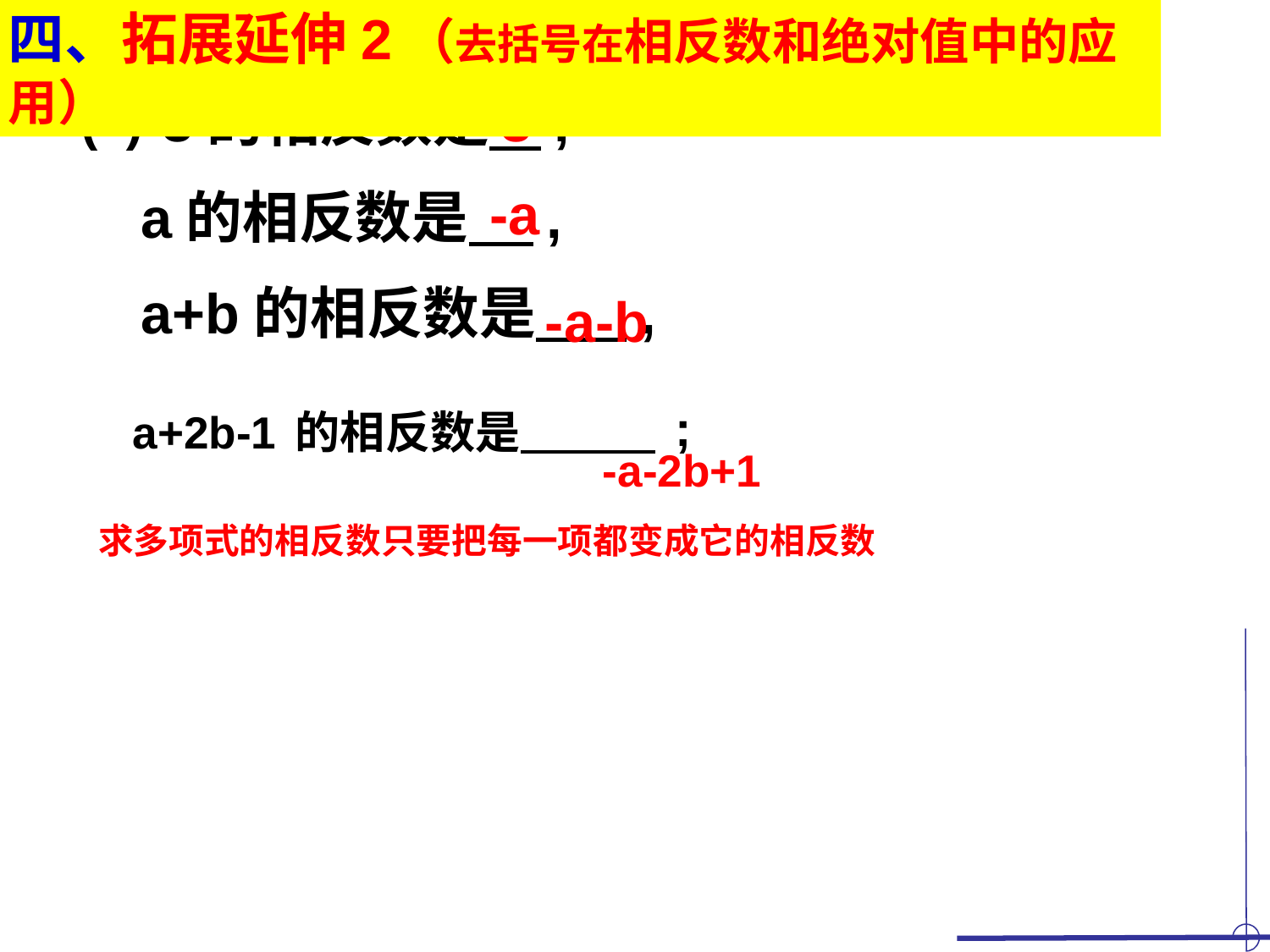

四、拓展延伸2（去括号在相反数和绝对值中的应用）
⑴ 3的相反数是    ,
    a的相反数是     ,
    a+b的相反数是       ,
    a+2b-1的相反数是            ;

-3
-a
-a-b
-a-2b+1
求多项式的相反数只要把每一项都变成它的相反数